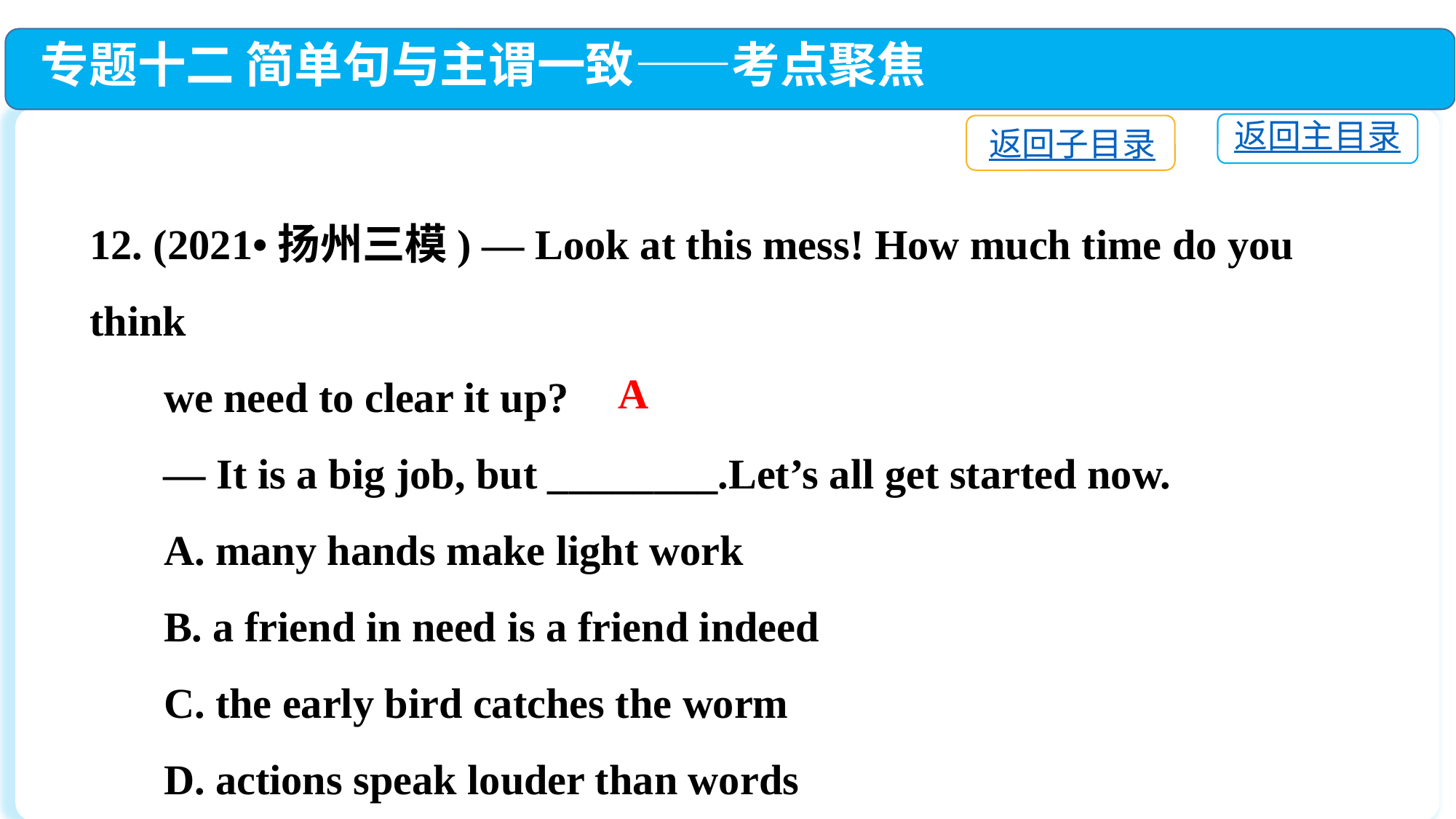

专题十二 简单句与主谓一致——考点聚焦

返回主目录

返回子目录
12. (2021•扬州三模) — Look at this mess! How much time do you think
       we need to clear it up?
       — It is a big job, but ________.Let’s all get started now.
       A. many hands make light work
       B. a friend in need is a friend indeed
       C. the early bird catches the worm
       D. actions speak louder than words
A